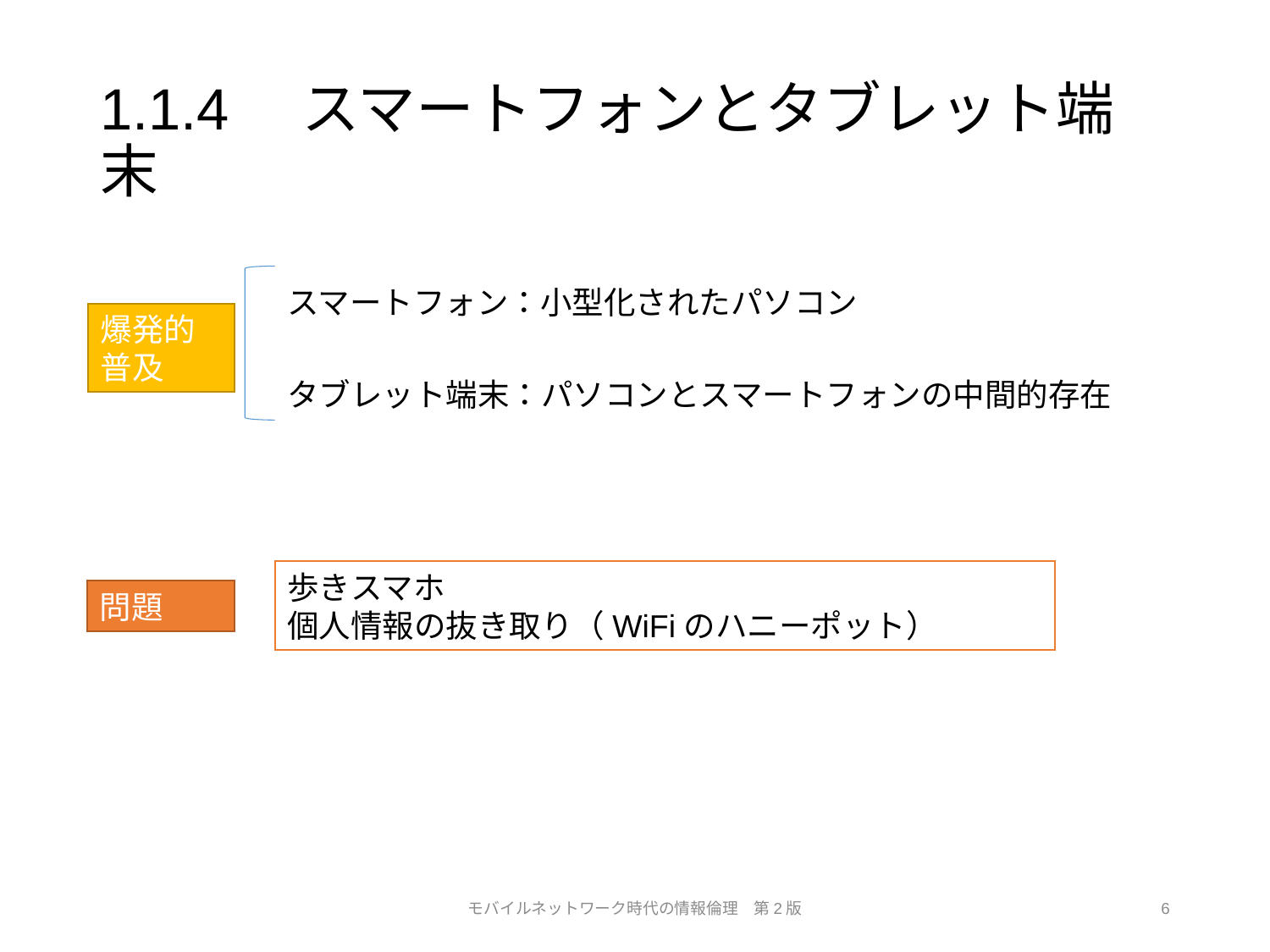

# 1.1.4　スマートフォンとタブレット端末

スマートフォン：小型化されたパソコン
爆発的普及
タブレット端末：パソコンとスマートフォンの中間的存在
歩きスマホ
個人情報の抜き取り（WiFiのハニーポット）
問題
モバイルネットワーク時代の情報倫理　第2版
6